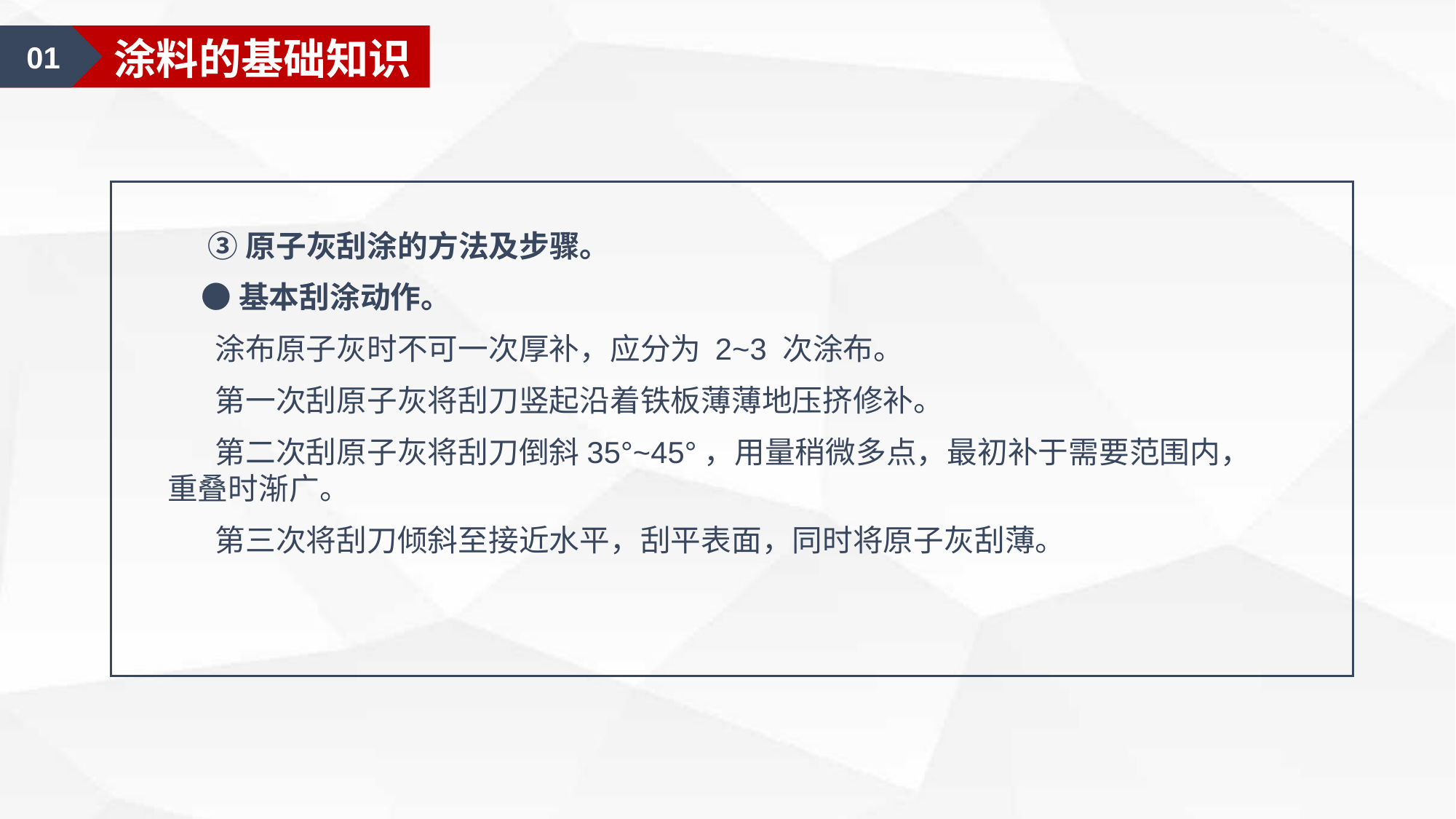

01
涂料的基础知识

      ③原子灰刮涂的方法及步骤。
     ●基本刮涂动作。
      涂布原子灰时不可一次厚补，应分为 2~3 次涂布。
      第一次刮原子灰将刮刀竖起沿着铁板薄薄地压挤修补。
      第二次刮原子灰将刮刀倒斜35°~45°，用量稍微多点，最初补于需要范围内，重叠时渐广。
      第三次将刮刀倾斜至接近水平，刮平表面，同时将原子灰刮薄。